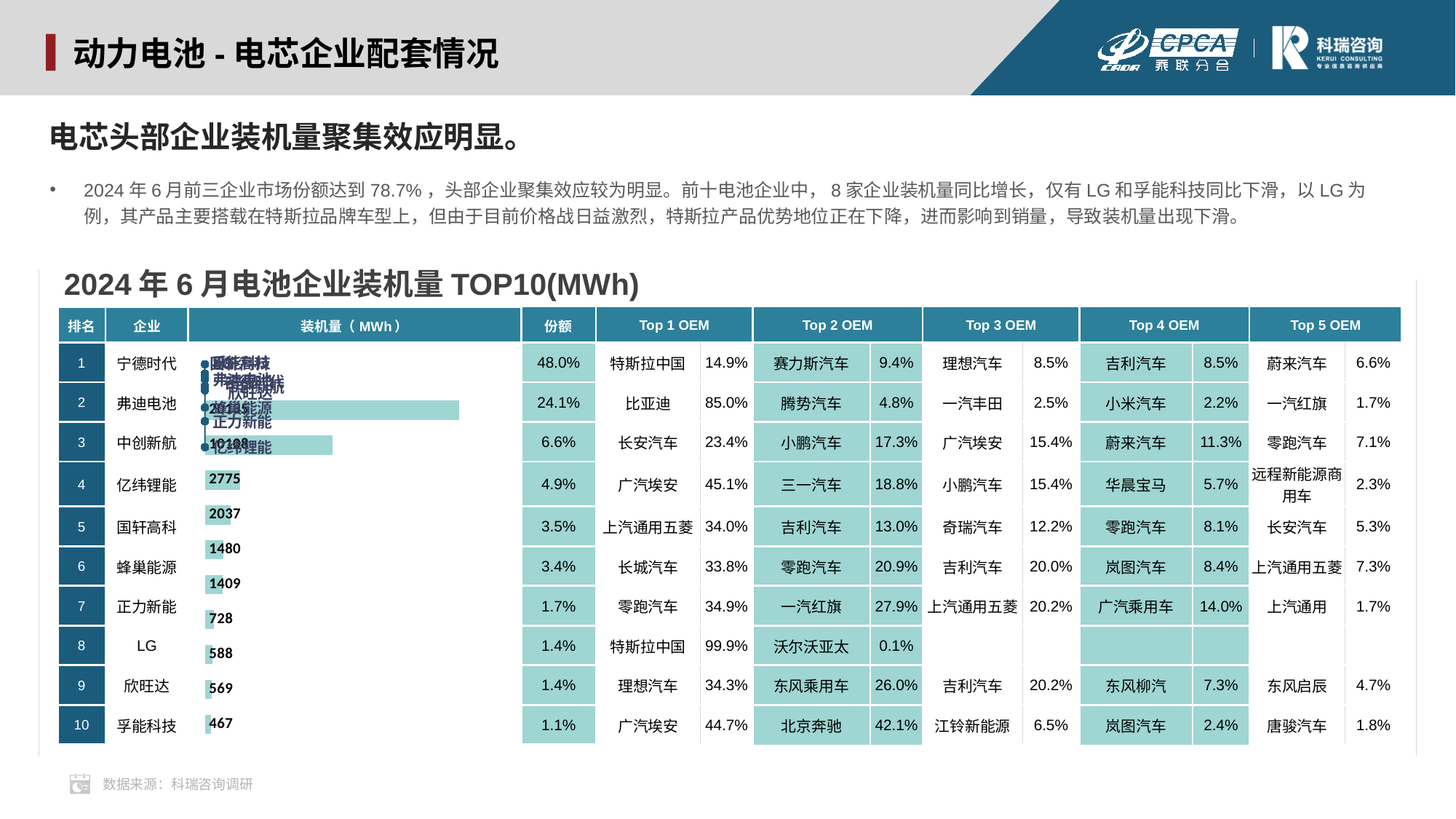

动力电池-电芯企业配套情况
电芯头部企业装机量聚集效应明显。
2024年6月前三企业市场份额达到78.7%，头部企业聚集效应较为明显。前十电池企业中，8家企业装机量同比增长，仅有LG和孚能科技同比下滑，以LG为例，其产品主要搭载在特斯拉品牌车型上，但由于目前价格战日益激烈，特斯拉产品优势地位正在下降，进而影响到销量，导致装机量出现下滑。
2024年6月电池企业装机量TOP10(MWh)
| 排名 | 企业 | 装机量（MWh） | 份额 | Top 1 OEM |  | Top 2 OEM |  | Top 3 OEM |  | Top 4 OEM |  | Top 5 OEM |  |
| --- | --- | --- | --- | --- | --- | --- | --- | --- | --- | --- | --- | --- | --- |
| 1 | 宁德时代 |  | 48.0% | 特斯拉中国 | 14.9% | 赛力斯汽车 | 9.4% | 理想汽车 | 8.5% | 吉利汽车 | 8.5% | 蔚来汽车 | 6.6% |
| 2 | 弗迪电池 |  | 24.1% | 比亚迪 | 85.0% | 腾势汽车 | 4.8% | 一汽丰田 | 2.5% | 小米汽车 | 2.2% | 一汽红旗 | 1.7% |
| 3 | 中创新航 |  | 6.6% | 长安汽车 | 23.4% | 小鹏汽车 | 17.3% | 广汽埃安 | 15.4% | 蔚来汽车 | 11.3% | 零跑汽车 | 7.1% |
| 4 | 亿纬锂能 |  | 4.9% | 广汽埃安 | 45.1% | 三一汽车 | 18.8% | 小鹏汽车 | 15.4% | 华晨宝马 | 5.7% | 远程新能源商用车 | 2.3% |
| 5 | 国轩高科 |  | 3.5% | 上汽通用五菱 | 34.0% | 吉利汽车 | 13.0% | 奇瑞汽车 | 12.2% | 零跑汽车 | 8.1% | 长安汽车 | 5.3% |
| 6 | 蜂巢能源 |  | 3.4% | 长城汽车 | 33.8% | 零跑汽车 | 20.9% | 吉利汽车 | 20.0% | 岚图汽车 | 8.4% | 上汽通用五菱 | 7.3% |
| 7 | 正力新能 |  | 1.7% | 零跑汽车 | 34.9% | 一汽红旗 | 27.9% | 上汽通用五菱 | 20.2% | 广汽乘用车 | 14.0% | 上汽通用 | 1.7% |
| 8 | LG |  | 1.4% | 特斯拉中国 | 99.9% | 沃尔沃亚太 | 0.1% |  |  |  |  |  |  |
| 9 | 欣旺达 |  | 1.4% | 理想汽车 | 34.3% | 东风乘用车 | 26.0% | 吉利汽车 | 20.2% | 东风柳汽 | 7.3% | 东风启辰 | 4.7% |
| 10 | 孚能科技 |  | 1.1% | 广汽埃安 | 44.7% | 北京奔驰 | 42.1% | 江铃新能源 | 6.5% | 岚图汽车 | 2.4% | 唐骏汽车 | 1.8% |

### Chart

| Category | 2024 | YoY |
|---|---|---|
| 宁德时代 | 20134.74284 | 10.0 |
| 弗迪电池 | 10107.77409 | 9.0 |
| 中创新航 | 2774.859904 | 8.0 |
| 亿纬锂能 | 2036.934644 | 7.0 |
| 国轩高科 | 1480.451292 | 6.0 |
| 蜂巢能源 | 1409.205702 | 5.0 |
| 正力新能 | 728.0084922 | 4.0 |
| LG | 588.3056 | 3.0 |
| 欣旺达 | 569.003698 | 2.0 |
| 孚能科技 | 467.3144624 | 1.0 |
数据来源：科瑞咨询调研